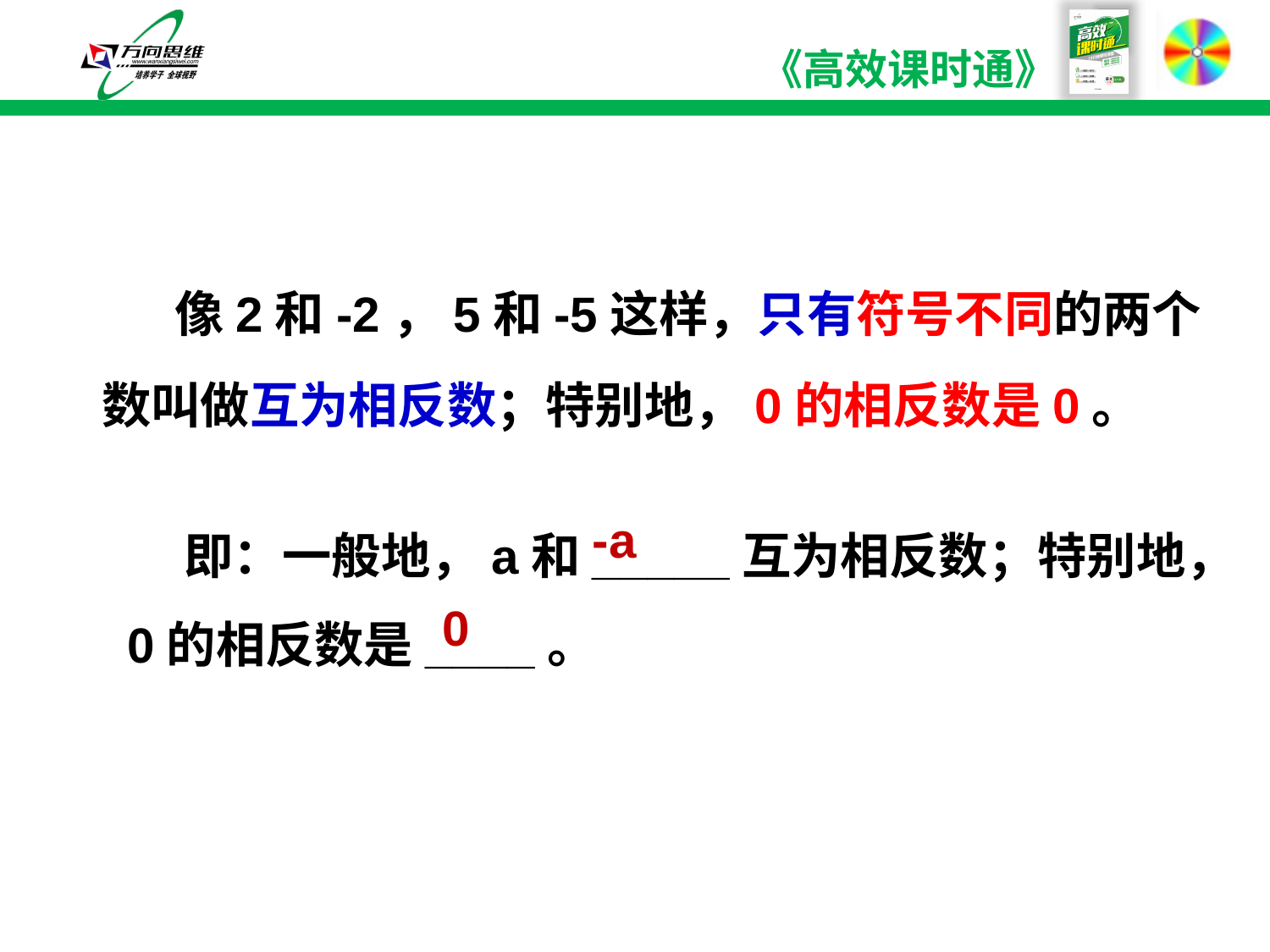

像2和-2，5和-5这样，只有符号不同的两个数叫做互为相反数；特别地，0的相反数是0。
    即：一般地，a和_____互为相反数；特别地，0的相反数是____。
-a
0